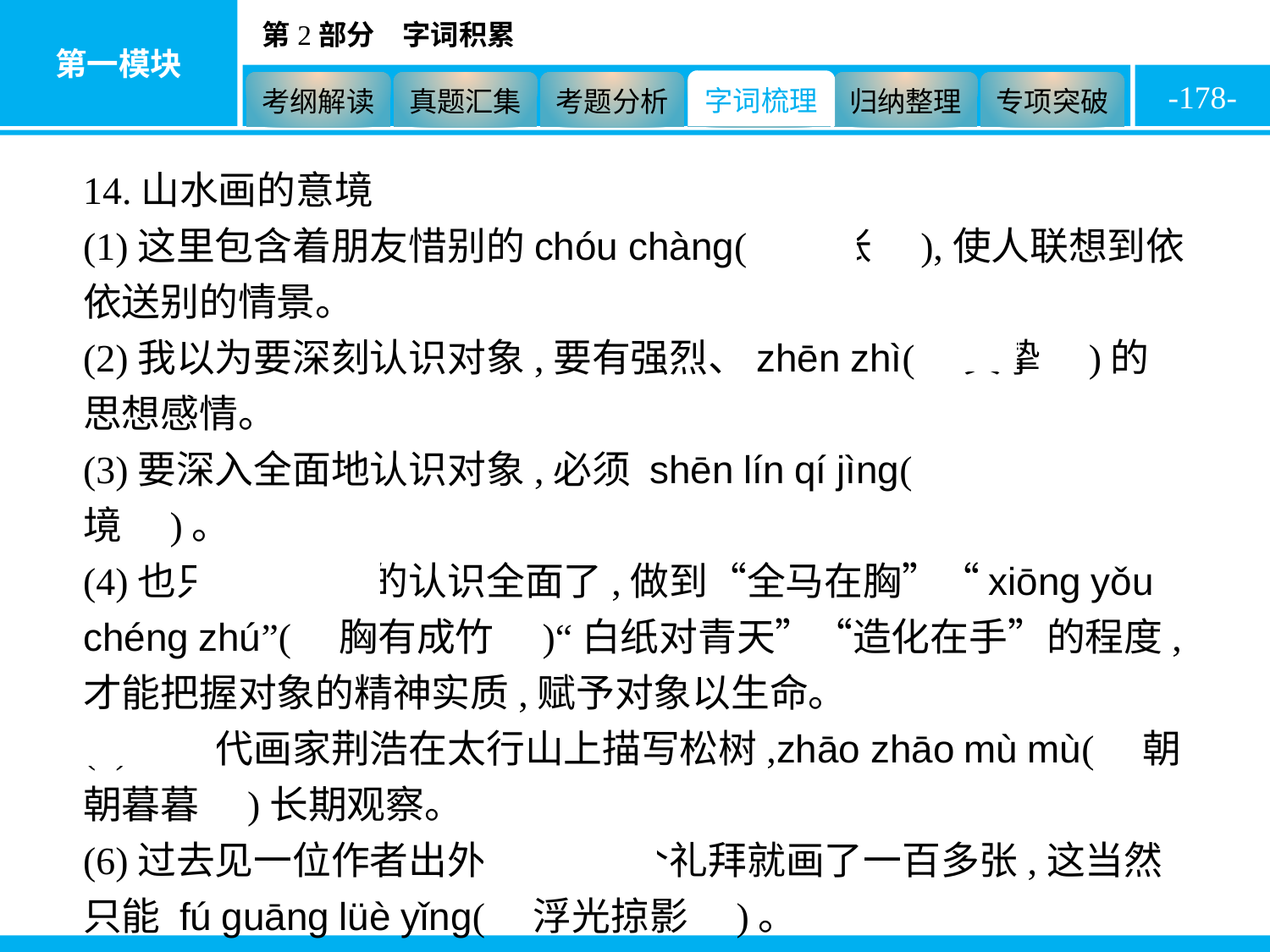

-178-
14.山水画的意境
(1)这里包含着朋友惜别的chóu chàng(　惆怅　),使人联想到依依送别的情景。
(2)我以为要深刻认识对象,要有强烈、zhēn zhì(　真挚　)的思想感情。
(3)要深入全面地认识对象,必须 shēn lín qí jìng(　身临其境　)。
(4)也只有对事物的认识全面了,做到“全马在胸”“xiōng yǒu chéng zhú”(　胸有成竹　)“白纸对青天”“造化在手”的程度,才能把握对象的精神实质,赋予对象以生命。
(5)像五代画家荆浩在太行山上描写松树,zhāo zhāo mù mù(　朝朝暮暮　)长期观察。
(6)过去见一位作者出外写生,两个礼拜就画了一百多张,这当然只能 fú guāng lüè yǐng(　浮光掠影　)。